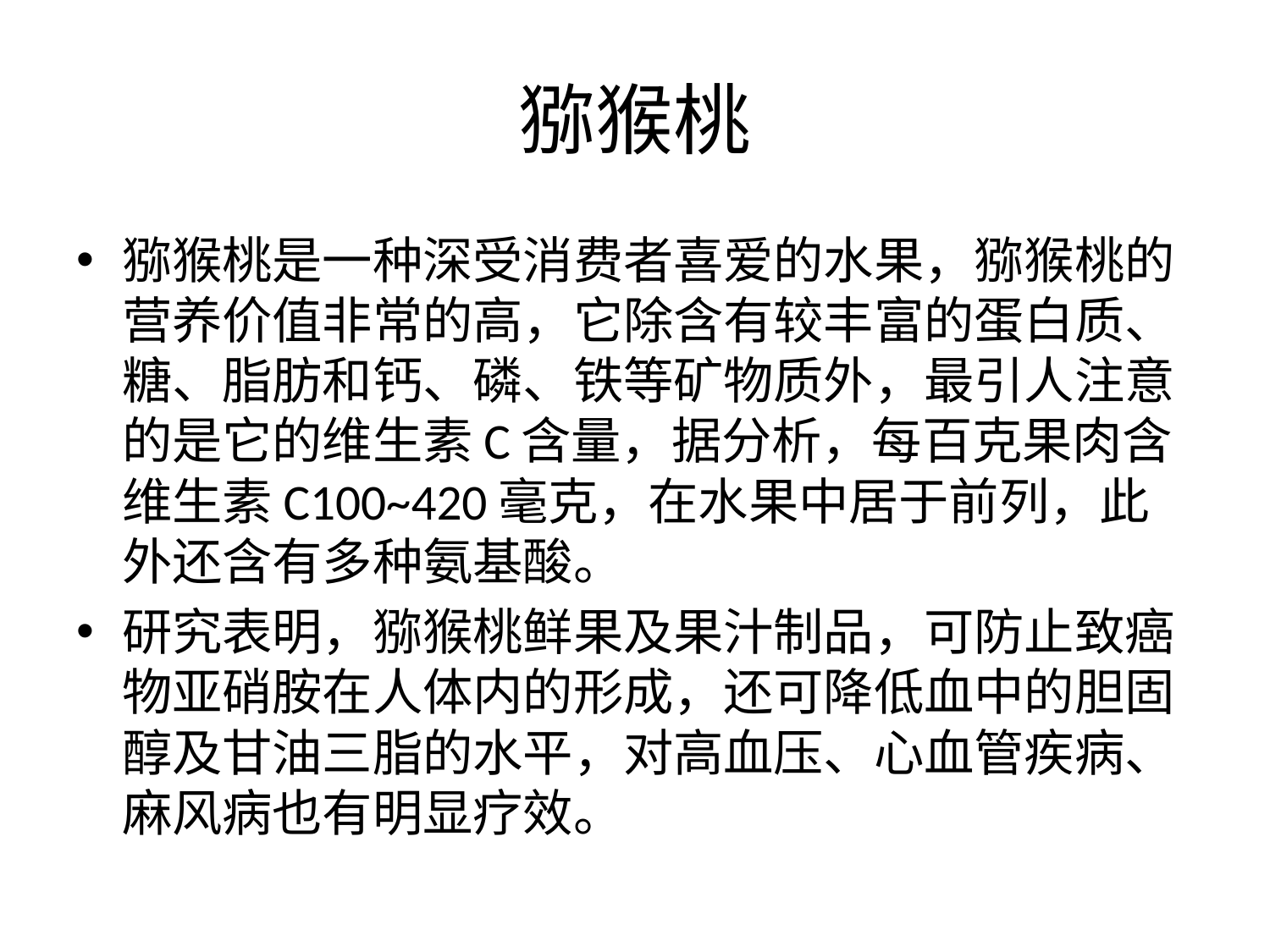

# 猕猴桃
猕猴桃是一种深受消费者喜爱的水果，猕猴桃的营养价值非常的高，它除含有较丰富的蛋白质、糖、脂肪和钙、磷、铁等矿物质外，最引人注意的是它的维生素C含量，据分析，每百克果肉含维生素C100~420毫克，在水果中居于前列，此外还含有多种氨基酸。
研究表明，猕猴桃鲜果及果汁制品，可防止致癌物亚硝胺在人体内的形成，还可降低血中的胆固醇及甘油三脂的水平，对高血压、心血管疾病、麻风病也有明显疗效。